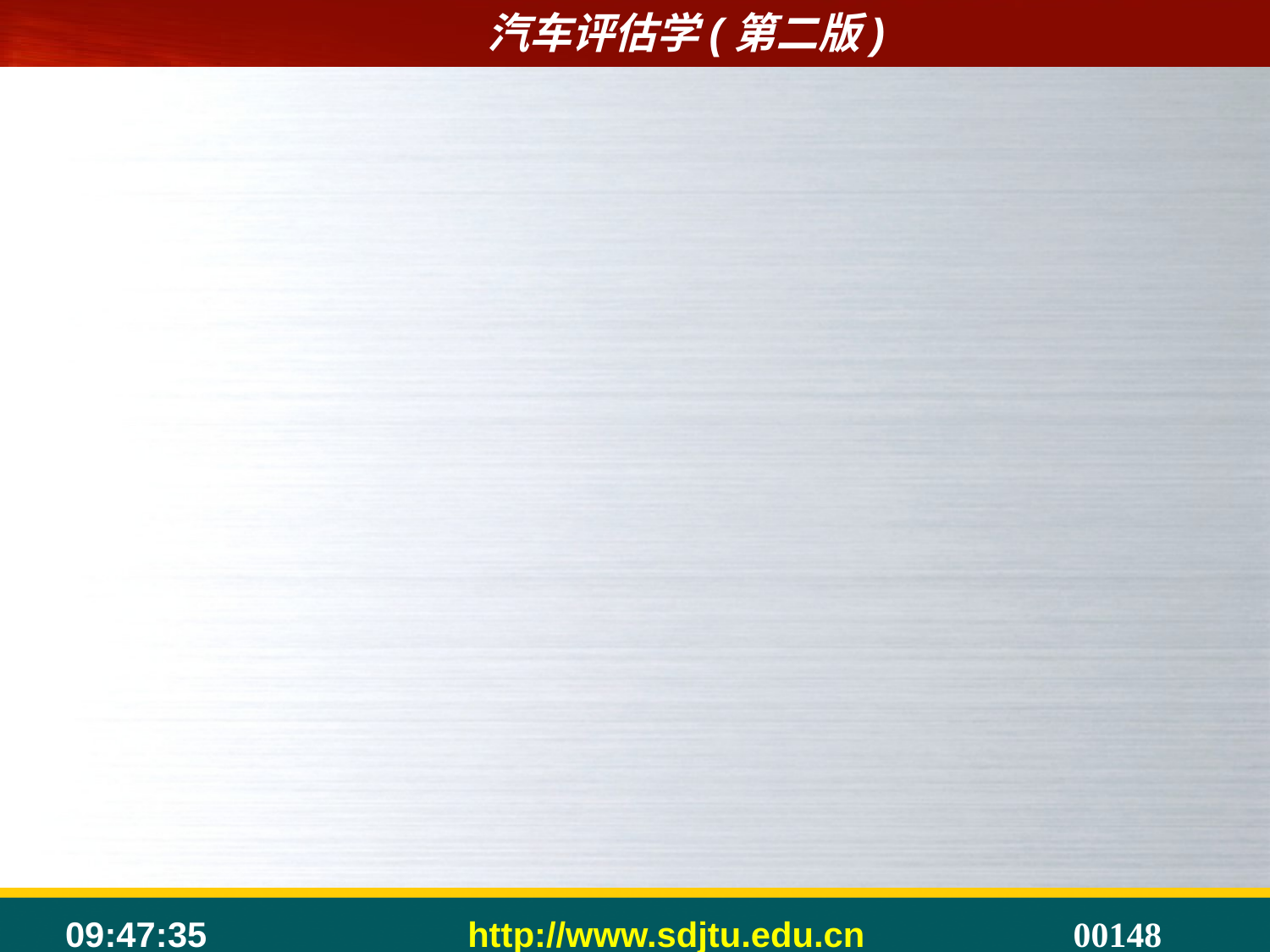

#
6.2.5汽车碰撞损伤的测量检查
在评估车身的损伤时通常要参照车身尺寸图对车身的特定点进行测量。